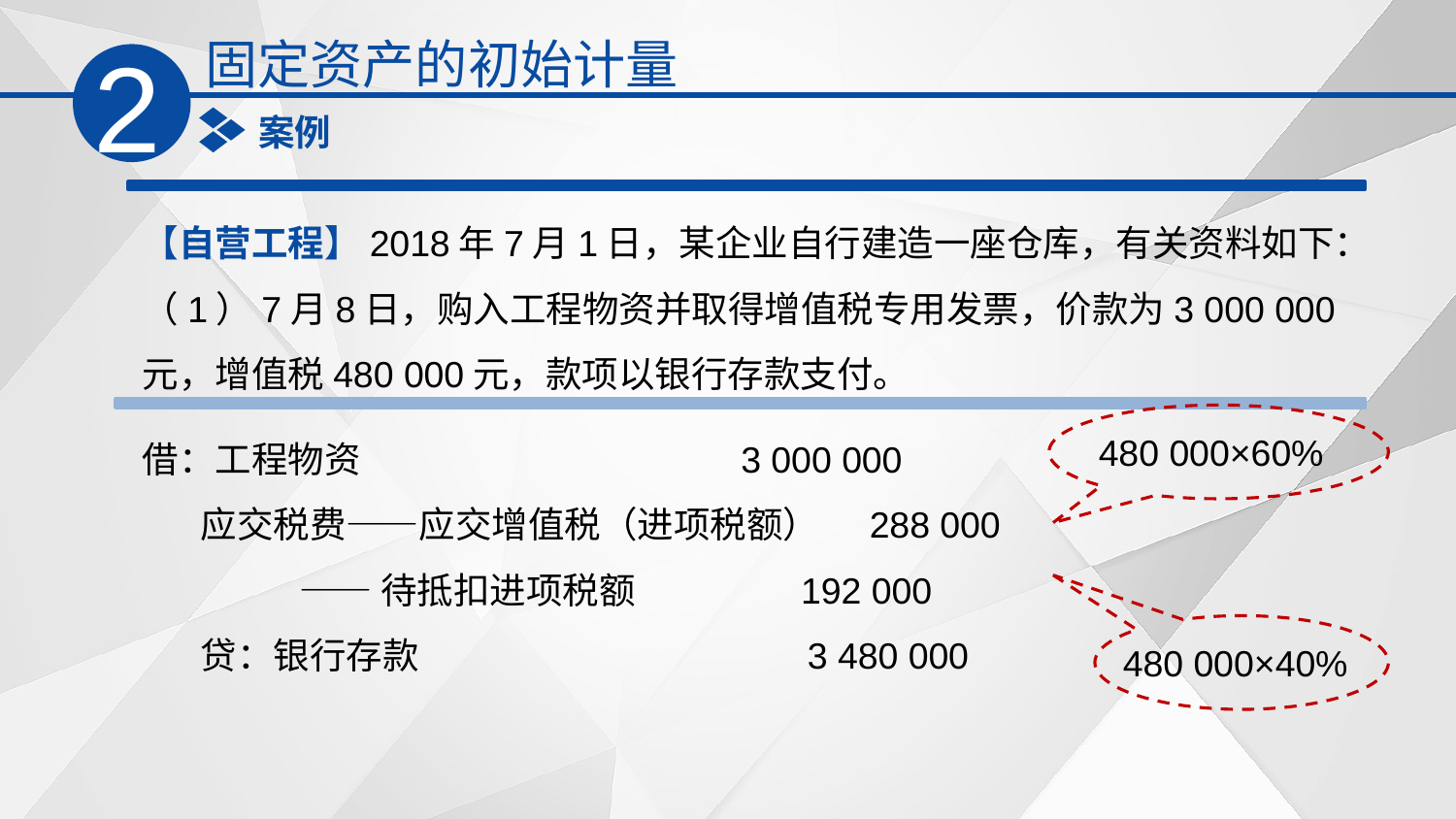

固定资产的初始计量
2

案例

【自营工程】2018年7月1日，某企业自行建造一座仓库，有关资料如下：
（1）7月8日，购入工程物资并取得增值税专用发票，价款为3 000 000元，增值税480 000元，款项以银行存款支付。

480 000×60%
借：工程物资                                             3 000 000
      应交税费——应交增值税（进项税额）     288 000
                   ——待抵扣进项税额                   192 000
      贷：银行存款                                              3 480 000

480 000×40%